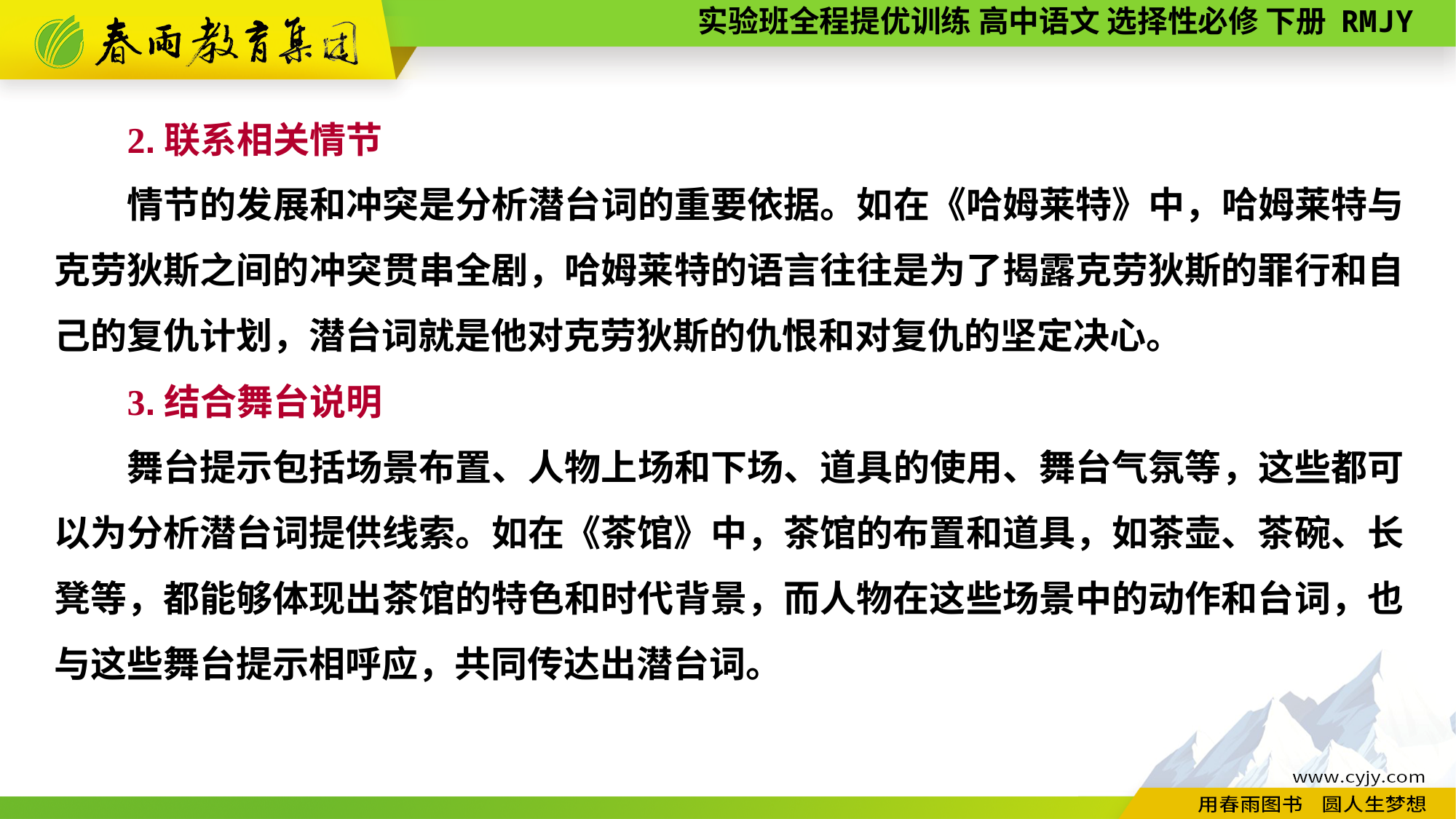

2.联系相关情节
情节的发展和冲突是分析潜台词的重要依据。如在《哈姆莱特》中，哈姆莱特与克劳狄斯之间的冲突贯串全剧，哈姆莱特的语言往往是为了揭露克劳狄斯的罪行和自己的复仇计划，潜台词就是他对克劳狄斯的仇恨和对复仇的坚定决心。
3.结合舞台说明
舞台提示包括场景布置、人物上场和下场、道具的使用、舞台气氛等，这些都可以为分析潜台词提供线索。如在《茶馆》中，茶馆的布置和道具，如茶壶、茶碗、长凳等，都能够体现出茶馆的特色和时代背景，而人物在这些场景中的动作和台词，也与这些舞台提示相呼应，共同传达出潜台词。